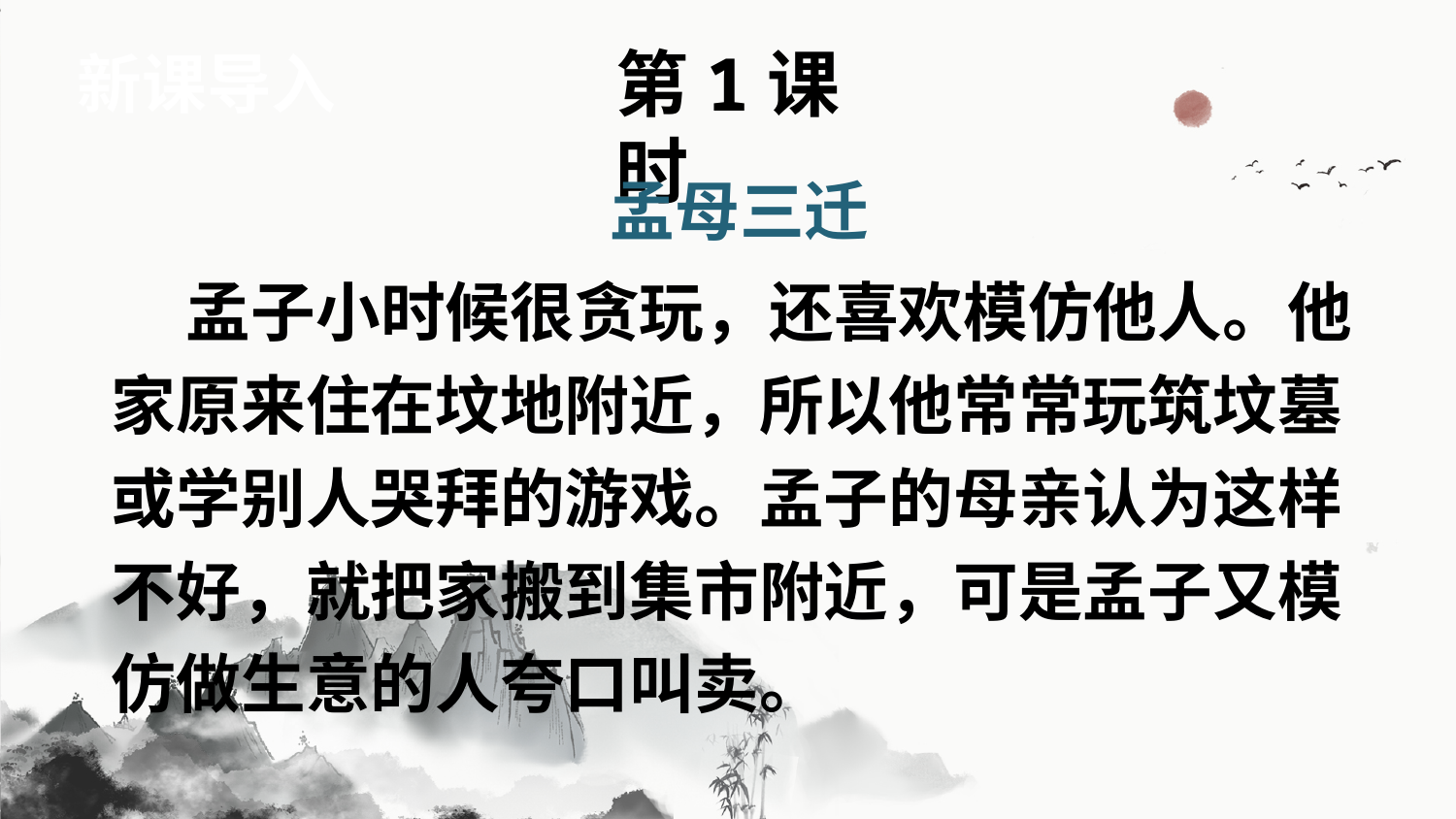

第1课时
新课导入
孟母三迁
    孟子小时候很贪玩，还喜欢模仿他人。他家原来住在坟地附近，所以他常常玩筑坟墓或学别人哭拜的游戏。孟子的母亲认为这样不好，就把家搬到集市附近，可是孟子又模仿做生意的人夸口叫卖。